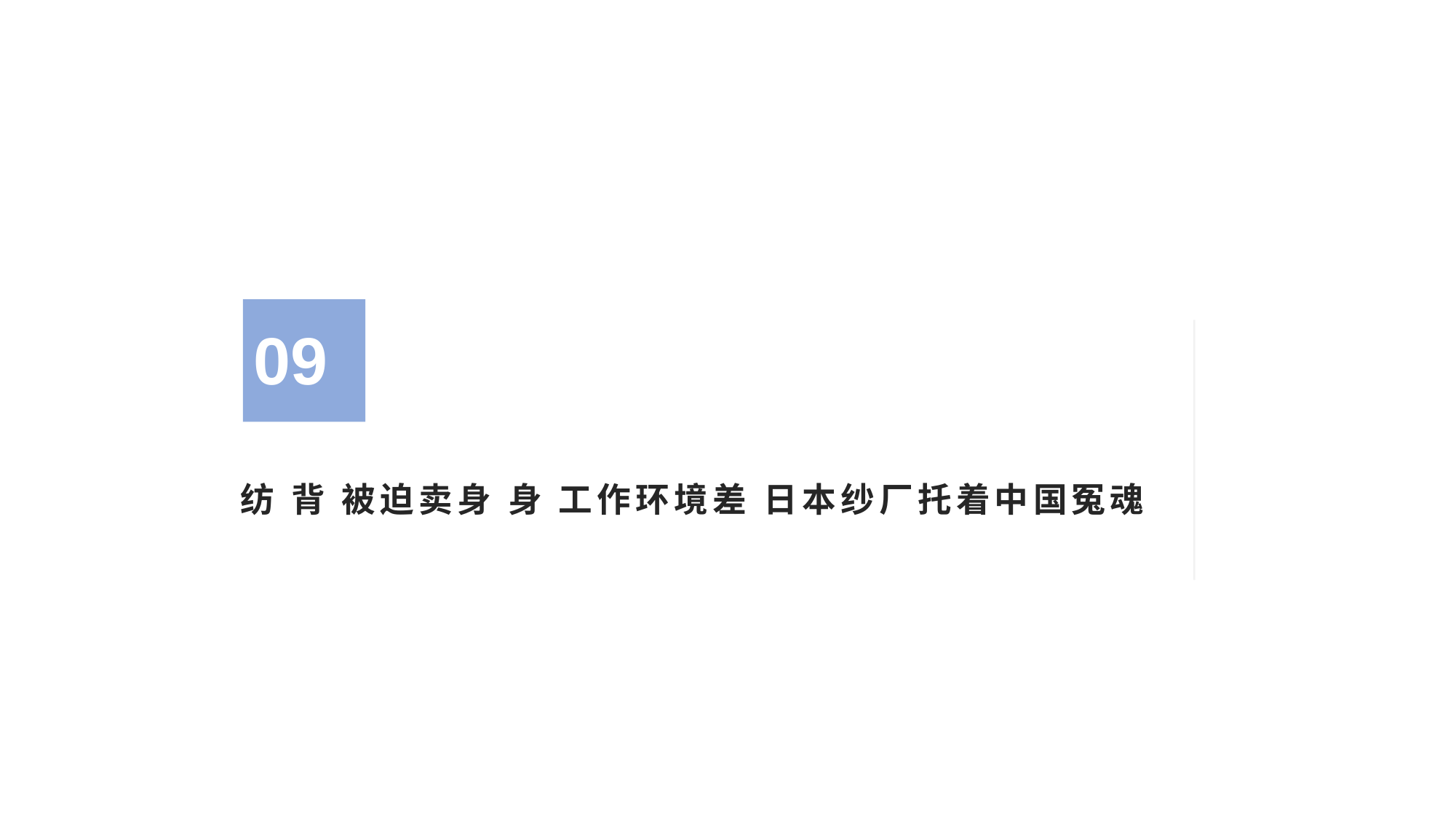

09

# 纺 背 被迫卖身 身 工作环境差 日本纱厂托着中国冤魂